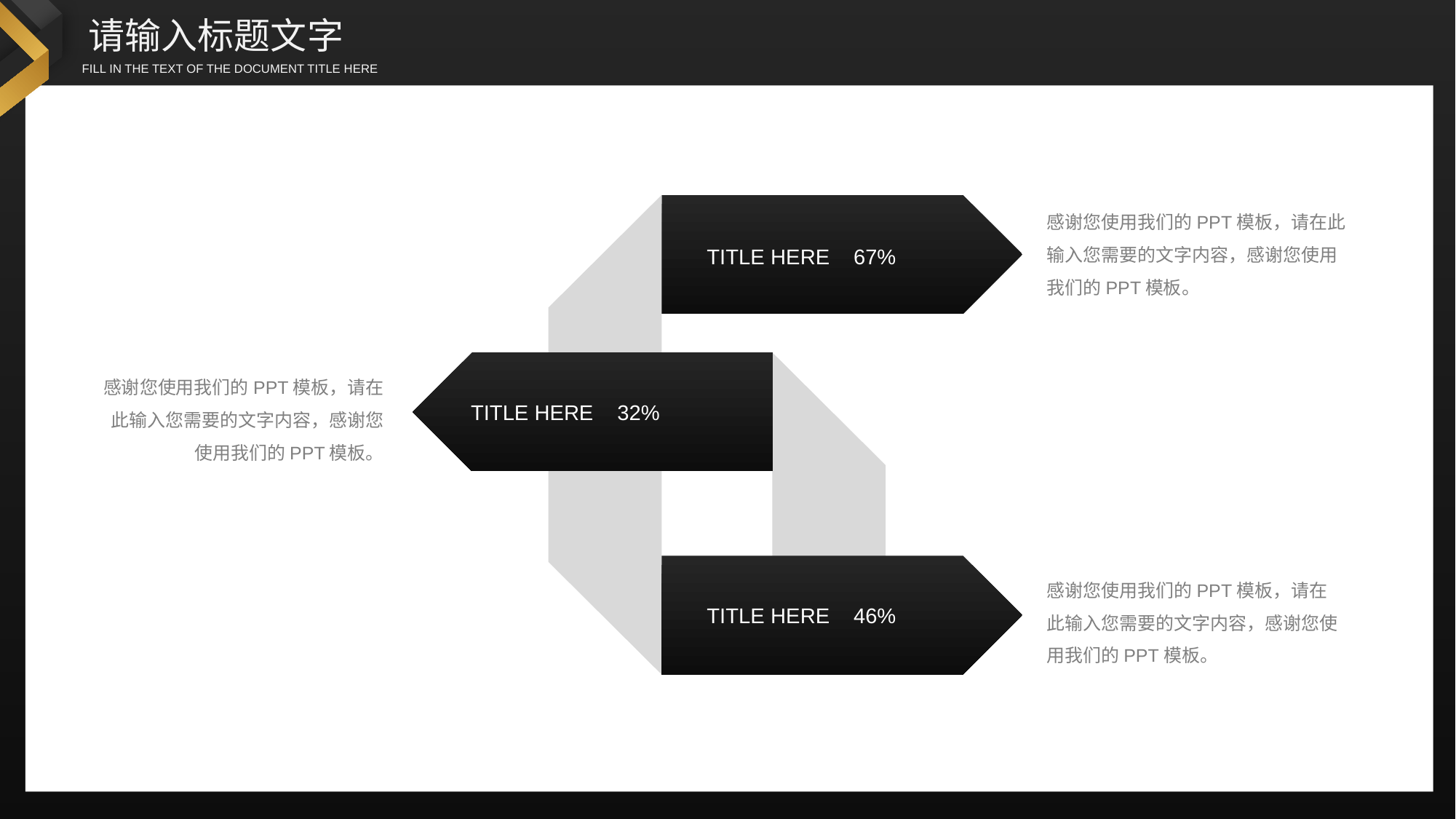

感谢您使用我们的PPT模板，请在此输入您需要的文字内容，感谢您使用我们的PPT模板。

TITLE HERE    67%

感谢您使用我们的PPT模板，请在此输入您需要的文字内容，感谢您使用我们的PPT模板。

TITLE HERE    32%

感谢您使用我们的PPT模板，请在此输入您需要的文字内容，感谢您使用我们的PPT模板。
TITLE HERE    46%